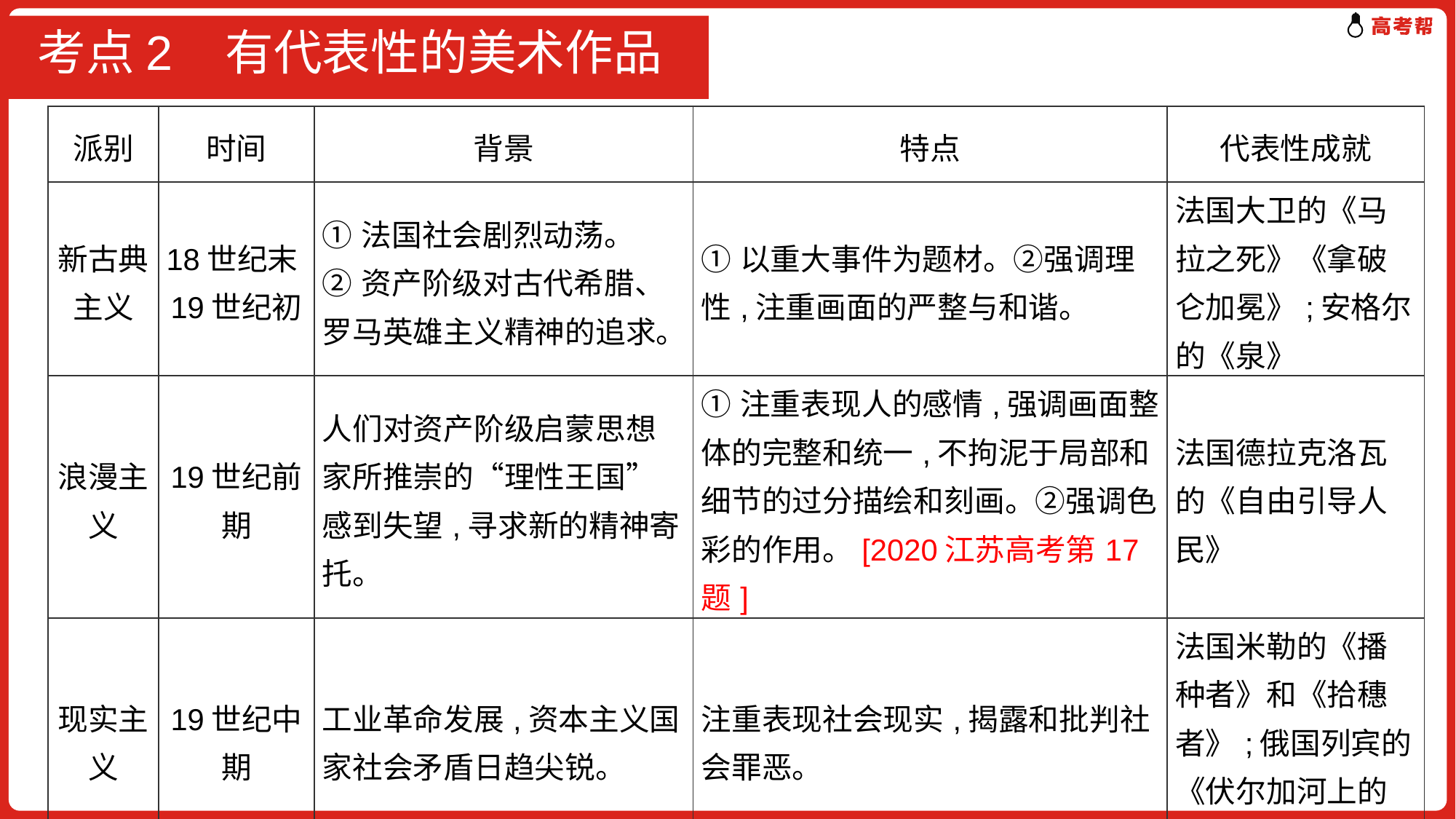

# 考点2   有代表性的美术作品
| 派别 | 时间 | 背景 | 特点 | 代表性成就 |
| --- | --- | --- | --- | --- |
| 新古典主义 | 18世纪末19世纪初 | ①法国社会剧烈动荡。 ②资产阶级对古代希腊、罗马英雄主义精神的追求。 | ①以重大事件为题材。②强调理性,注重画面的严整与和谐。 | 法国大卫的《马拉之死》《拿破仑加冕》;安格尔的《泉》 |
| 浪漫主义 | 19世纪前期 | 人们对资产阶级启蒙思想家所推崇的“理性王国”感到失望,寻求新的精神寄托。 | ①注重表现人的感情,强调画面整体的完整和统一,不拘泥于局部和细节的过分描绘和刻画。②强调色彩的作用。[2020江苏高考第17题] | 法国德拉克洛瓦的《自由引导人民》 |
| 现实主义 | 19世纪中期 | 工业革命发展,资本主义国家社会矛盾日趋尖锐。 | 注重表现社会现实,揭露和批判社会罪恶。 | 法国米勒的《播种者》和《拾穗者》;俄国列宾的《伏尔加河上的纤夫》 |